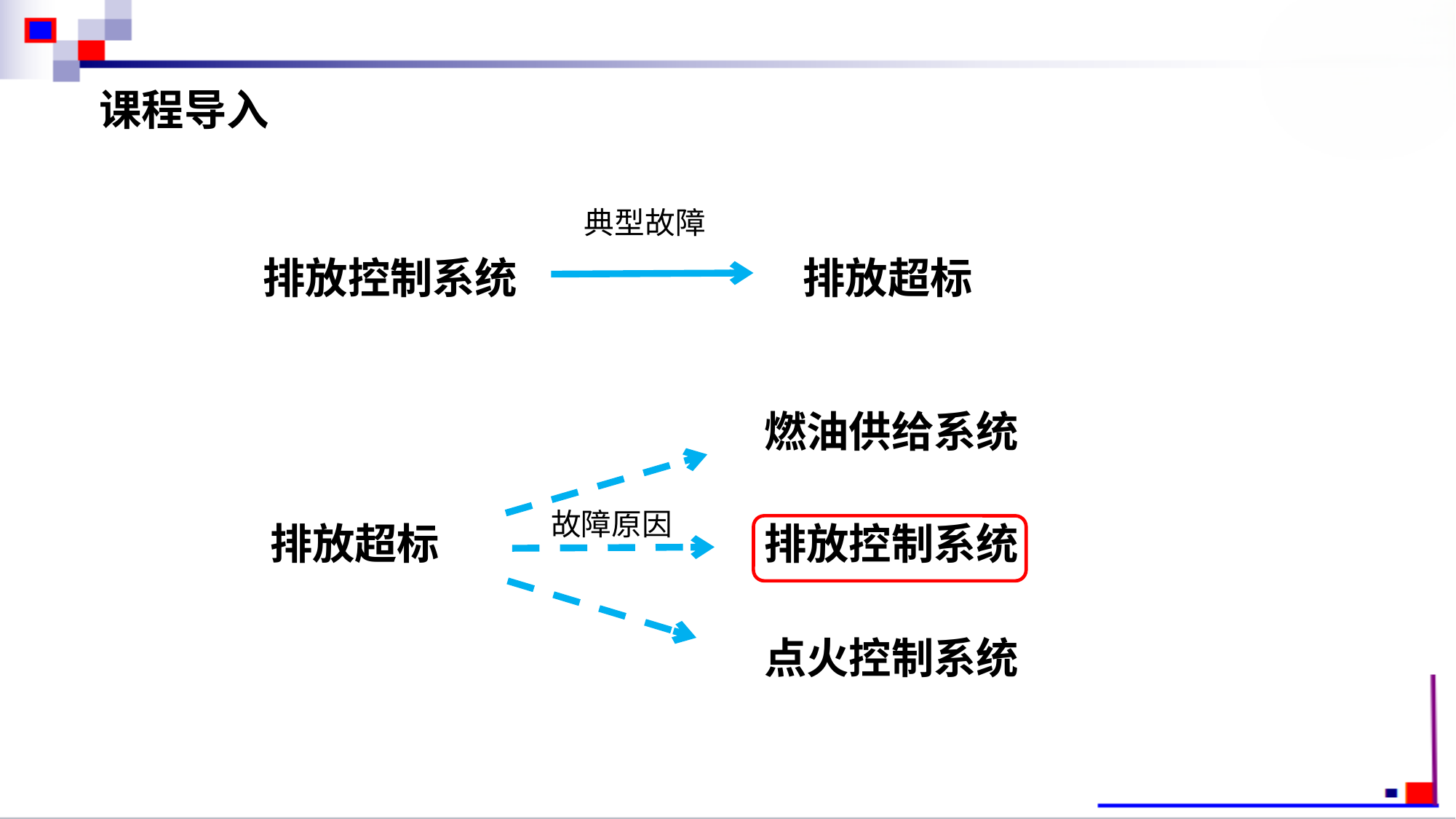

课程导入
典型故障
排放控制系统
排放超标
燃油供给系统
故障原因
排放超标
排放控制系统

点火控制系统